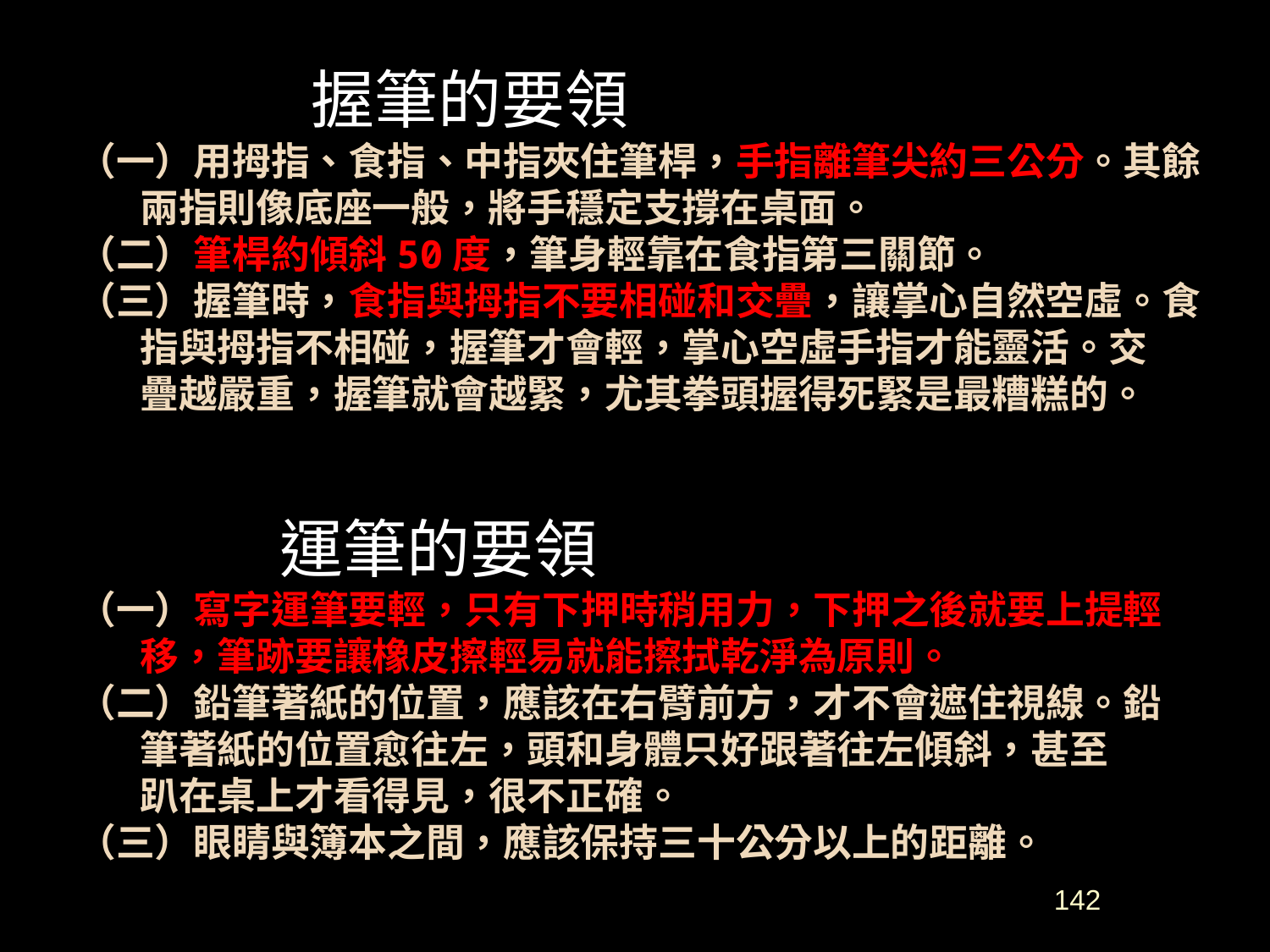

握筆的要領
（一）用拇指、食指、中指夾住筆桿，手指離筆尖約三公分。其餘
      兩指則像底座一般，將手穩定支撐在桌面。
（二）筆桿約傾斜50度，筆身輕靠在食指第三關節。
（三）握筆時，食指與拇指不要相碰和交疊，讓掌心自然空虛。食
      指與拇指不相碰，握筆才會輕，掌心空虛手指才能靈活。交
      疊越嚴重，握筆就會越緊，尤其拳頭握得死緊是最糟糕的。

                 運筆的要領
（一）寫字運筆要輕，只有下押時稍用力，下押之後就要上提輕
      移，筆跡要讓橡皮擦輕易就能擦拭乾淨為原則。
（二）鉛筆著紙的位置，應該在右臂前方，才不會遮住視線。鉛
      筆著紙的位置愈往左，頭和身體只好跟著往左傾斜，甚至
      趴在桌上才看得見，很不正確。
（三）眼睛與簿本之間，應該保持三十公分以上的距離。
142